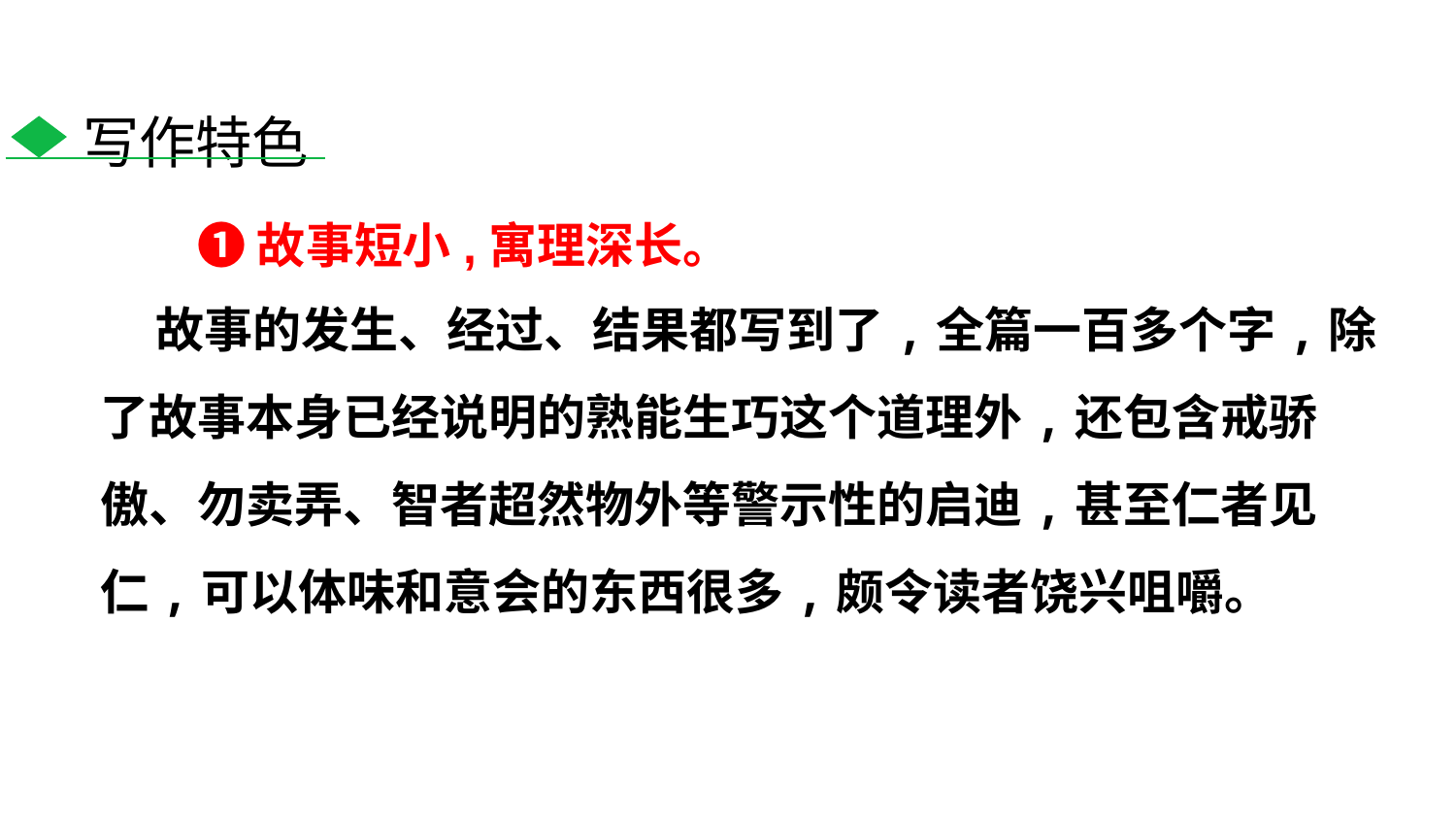

写作特色

❶故事短小,寓理深长。
    故事的发生、经过、结果都写到了,全篇一百多个字,除了故事本身已经说明的熟能生巧这个道理外,还包含戒骄傲、勿卖弄、智者超然物外等警示性的启迪,甚至仁者见仁,可以体味和意会的东西很多,颇令读者饶兴咀嚼。